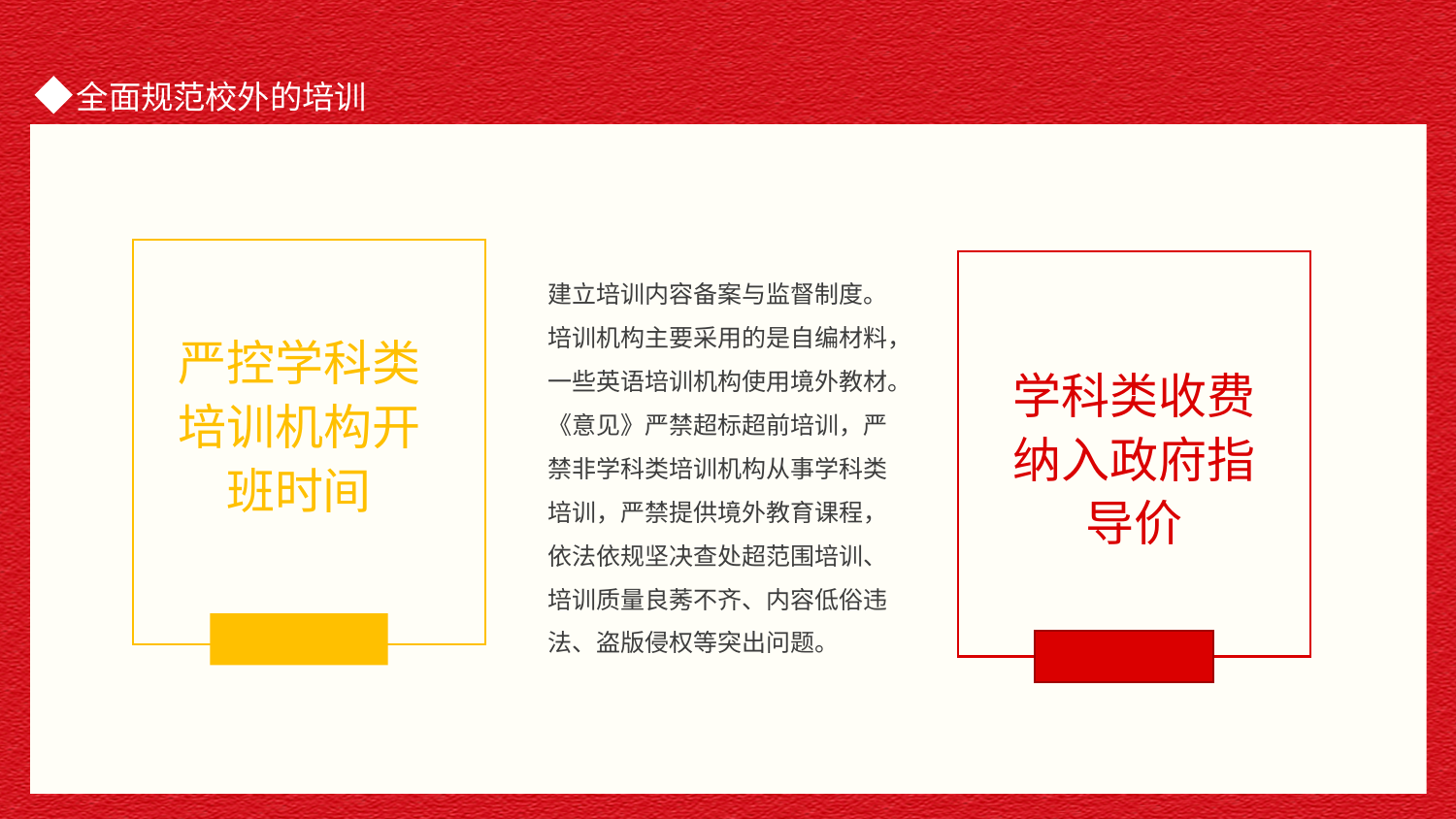

严控学科类培训机构开班时间

学科类收费纳入政府指导价
建立培训内容备案与监督制度。培训机构主要采用的是自编材料，一些英语培训机构使用境外教材。《意见》严禁超标超前培训，严禁非学科类培训机构从事学科类培训，严禁提供境外教育课程，依法依规坚决查处超范围培训、培训质量良莠不齐、内容低俗违法、盗版侵权等突出问题。